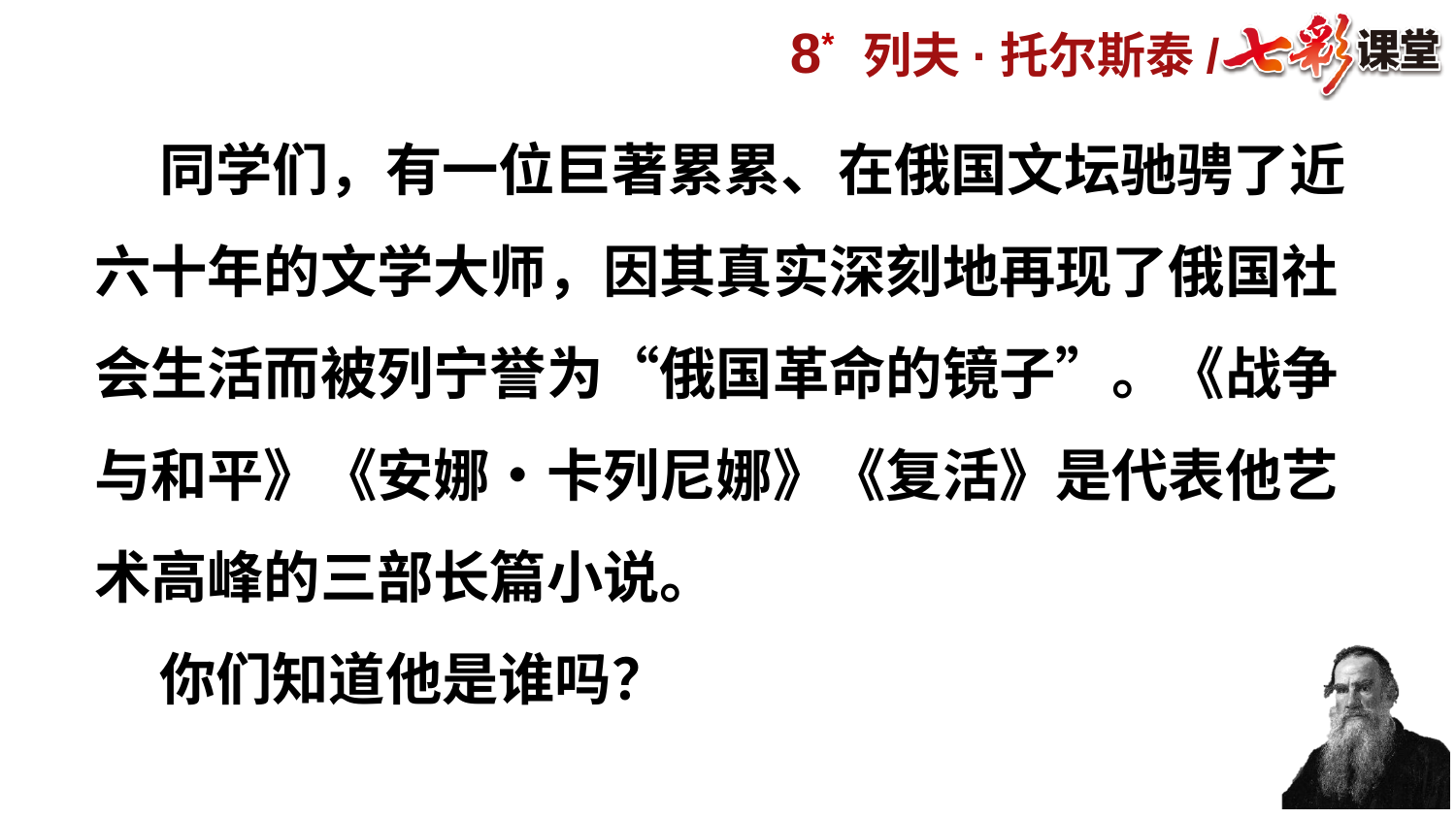

同学们，有一位巨著累累、在俄国文坛驰骋了近六十年的文学大师，因其真实深刻地再现了俄国社会生活而被列宁誉为“俄国革命的镜子”。《战争与和平》《安娜•卡列尼娜》《复活》是代表他艺术高峰的三部长篇小说。
    你们知道他是谁吗？